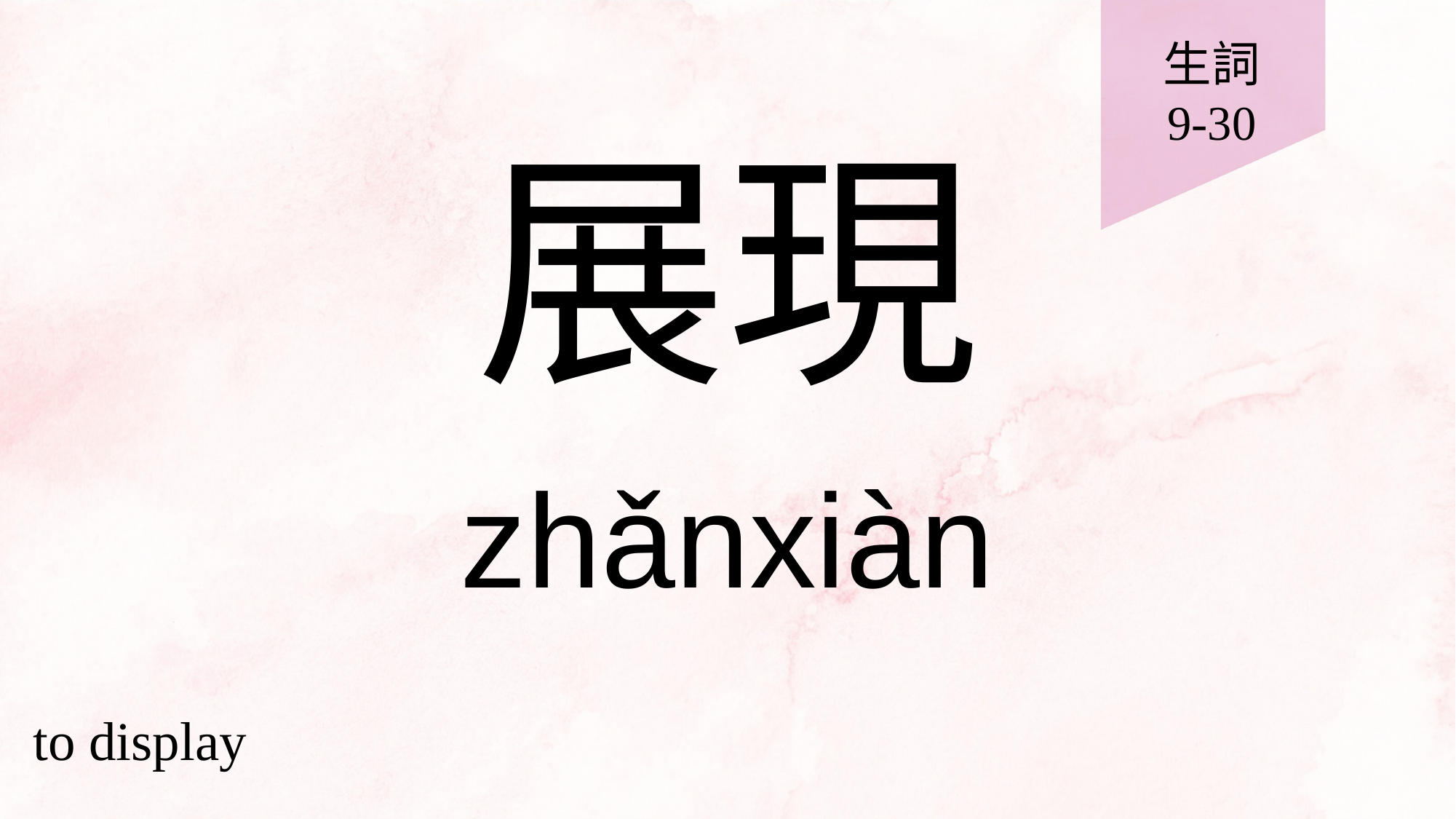

生詞
9-30
# 展現
zhǎnxiàn
to display